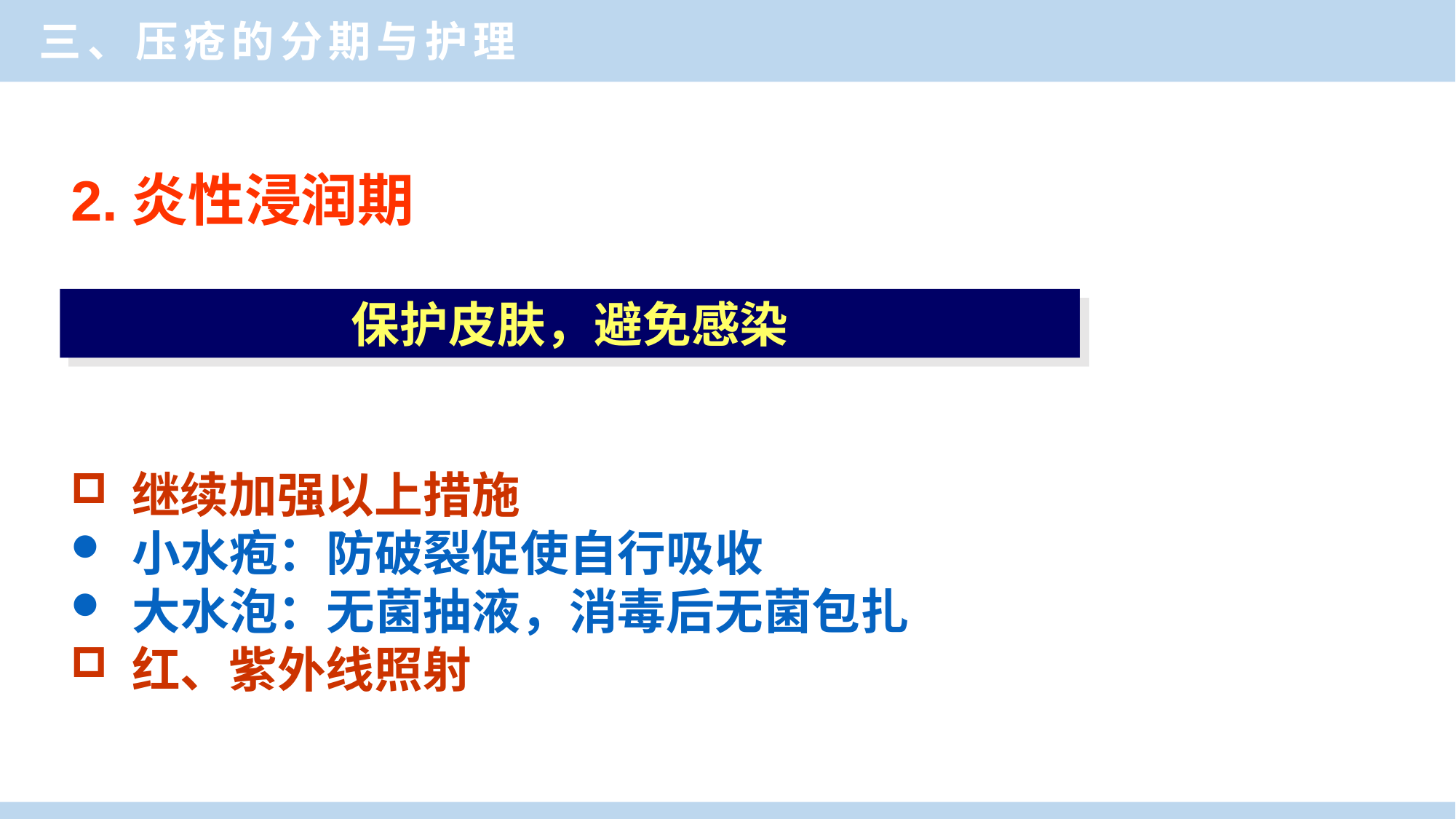

三、压疮的分期与护理
2.炎性浸润期
保护皮肤，避免感染
 继续加强以上措施
 小水疱：防破裂促使自行吸收
 大水泡：无菌抽液，消毒后无菌包扎
 红、紫外线照射